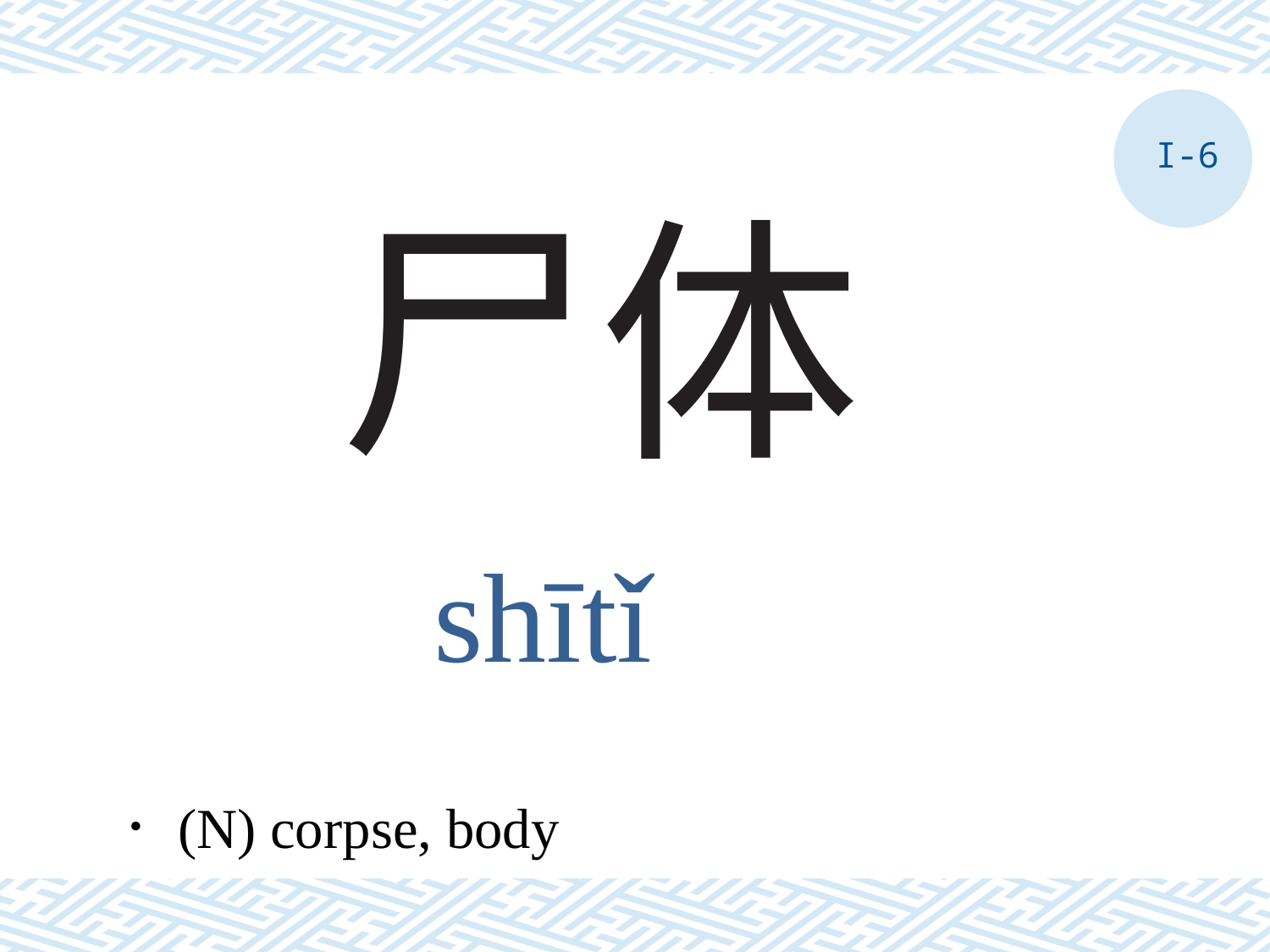

I-6

# 尸体
shītǐ
．(N) corpse, body